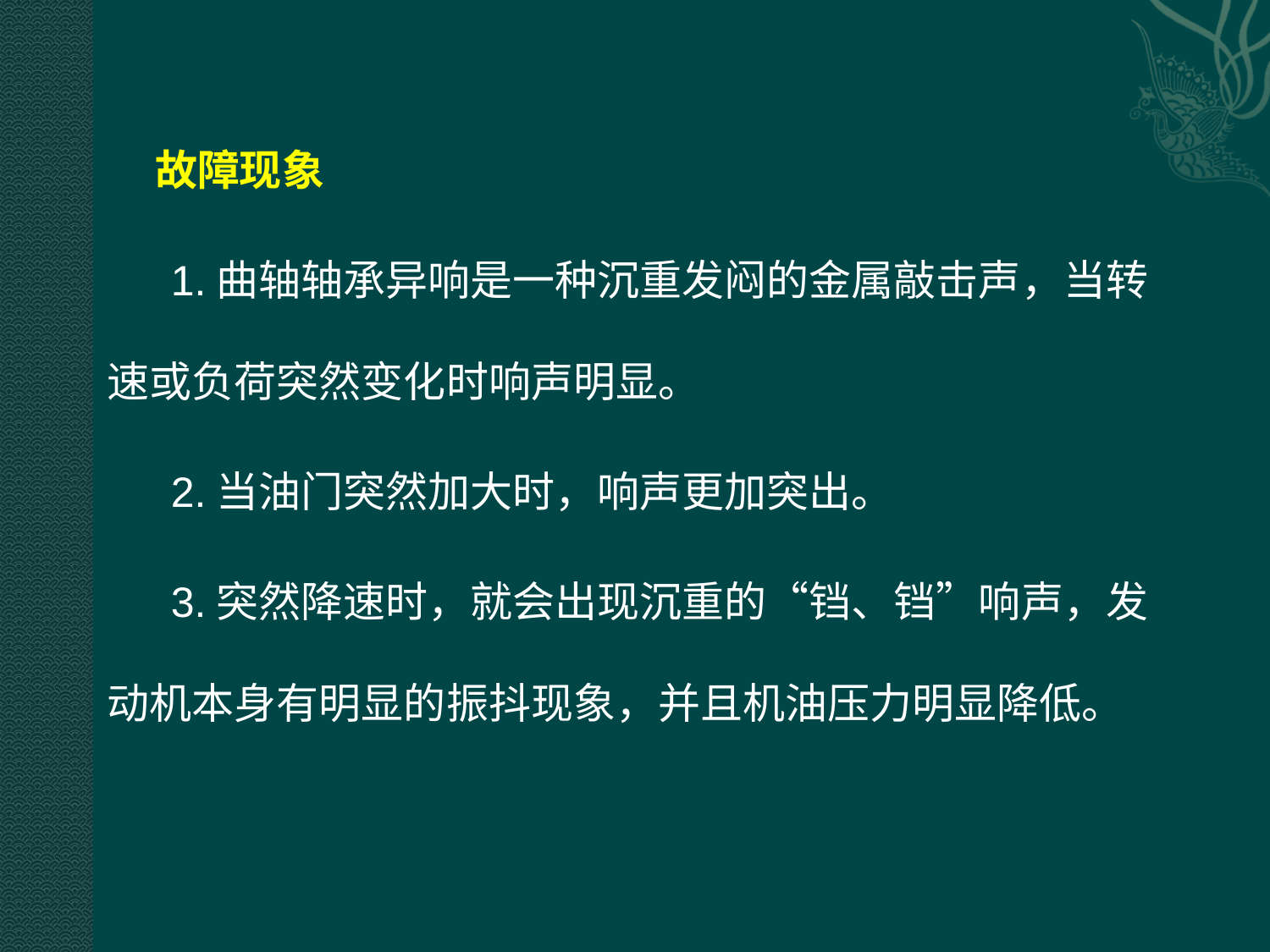

故障现象
1.曲轴轴承异响是一种沉重发闷的金属敲击声，当转速或负荷突然变化时响声明显。
2.当油门突然加大时，响声更加突出。
3.突然降速时，就会出现沉重的“铛、铛”响声，发动机本身有明显的振抖现象，并且机油压力明显降低。